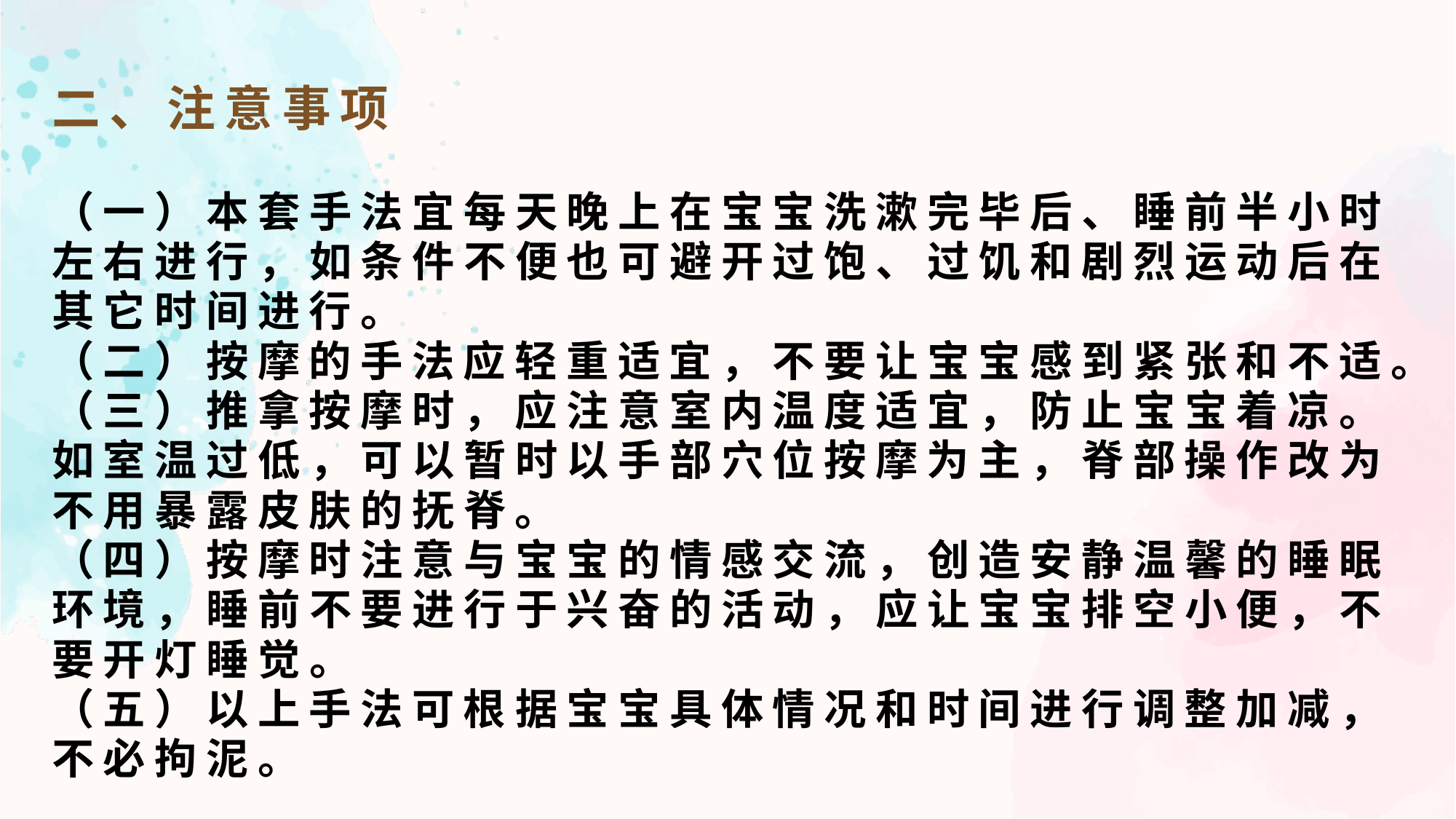

二、注意事项

（一）本套手法宜每天晚上在宝宝洗漱完毕后、睡前半小时左右进行，如条件不便也可避开过饱、过饥和剧烈运动后在其它时间进行。
（二）按摩的手法应轻重适宜，不要让宝宝感到紧张和不适。
（三）推拿按摩时，应注意室内温度适宜，防止宝宝着凉。如室温过低，可以暂时以手部穴位按摩为主，脊部操作改为不用暴露皮肤的抚脊。
（四）按摩时注意与宝宝的情感交流，创造安静温馨的睡眠环境，睡前不要进行于兴奋的活动，应让宝宝排空小便，不要开灯睡觉。
（五）以上手法可根据宝宝具体情况和时间进行调整加减，不必拘泥。